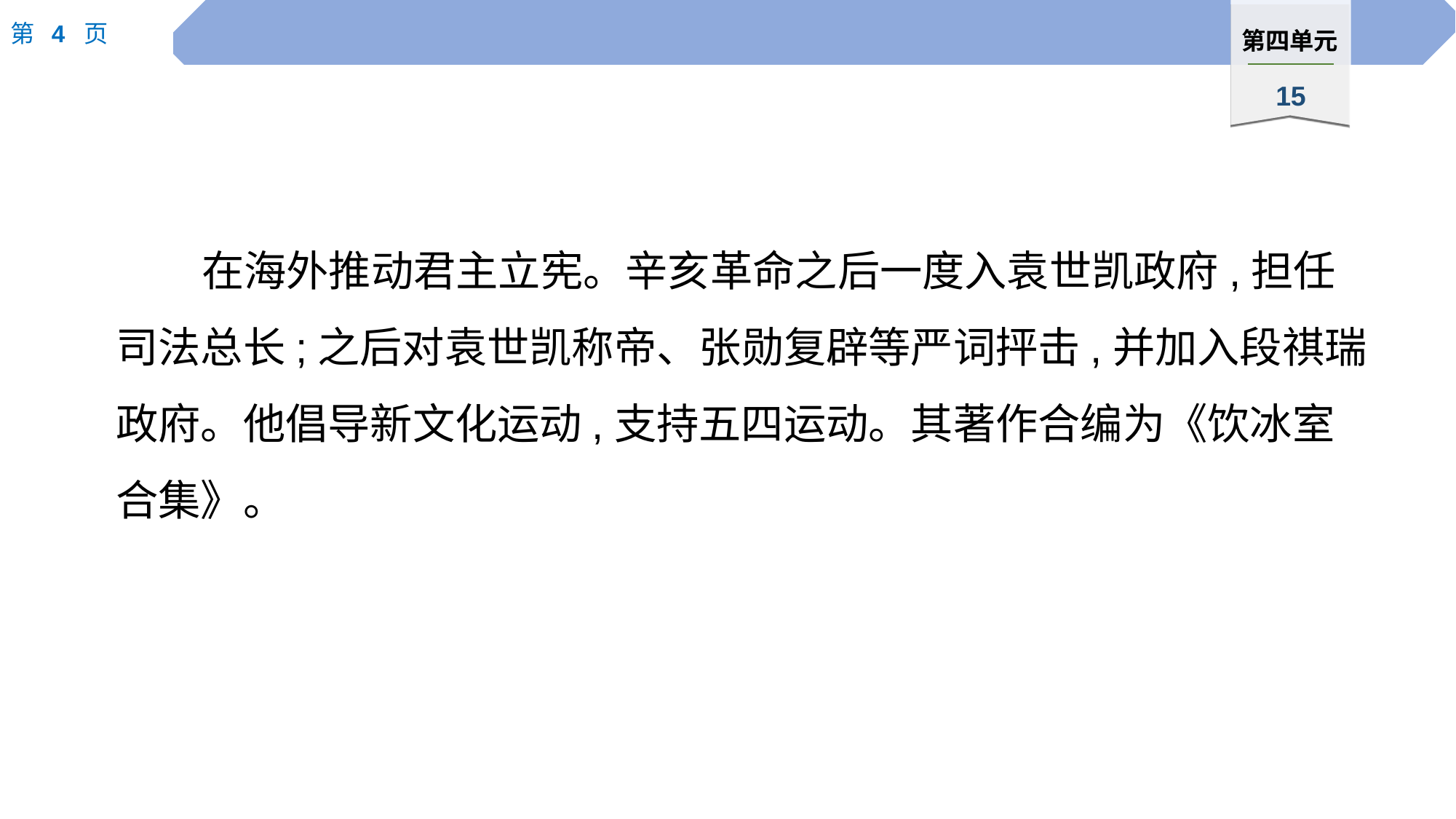

在海外推动君主立宪。辛亥革命之后一度入袁世凯政府,担任司法总长;之后对袁世凯称帝、张勋复辟等严词抨击,并加入段祺瑞政府。他倡导新文化运动,支持五四运动。其著作合编为《饮冰室合集》。